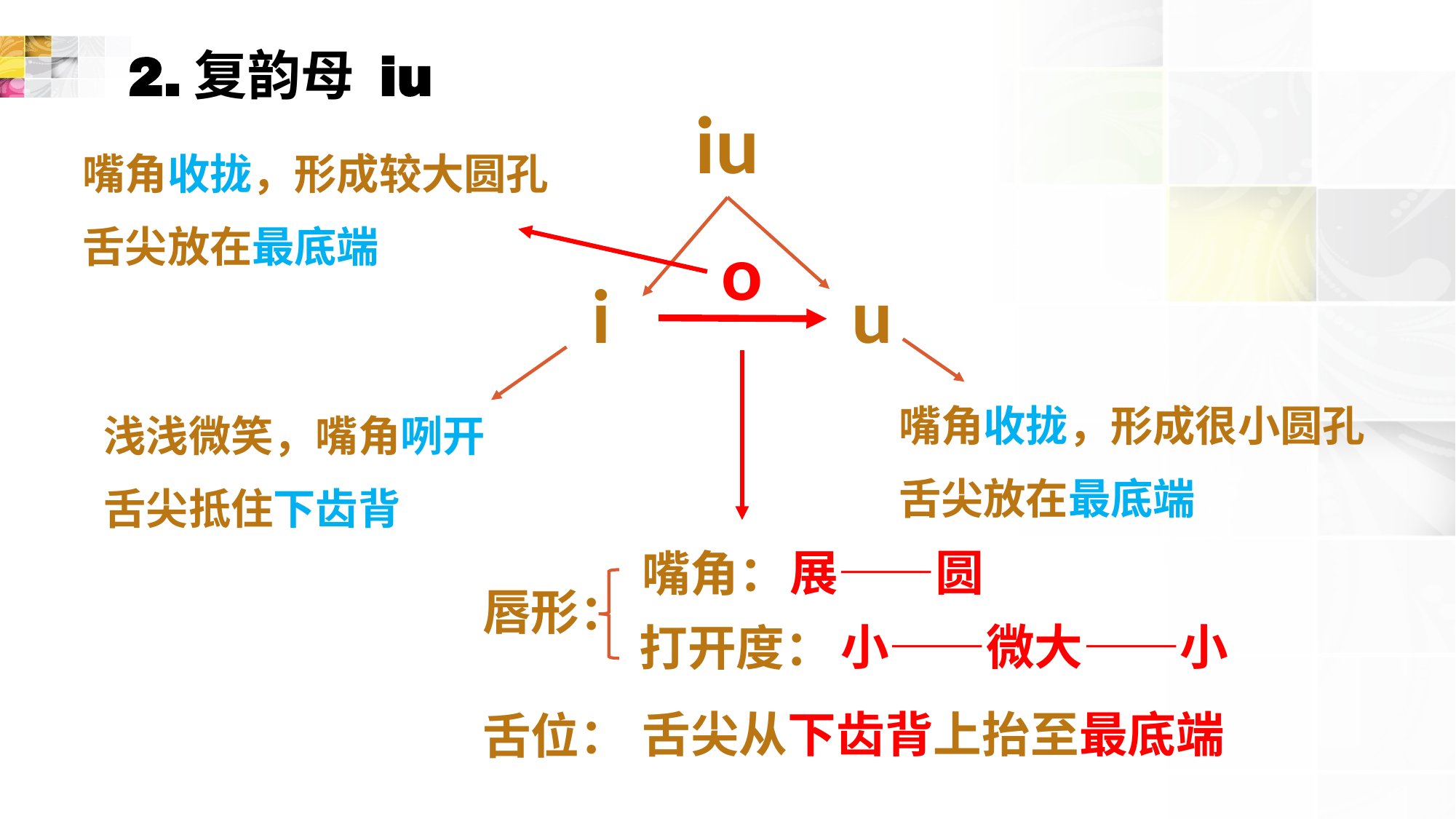

# 2.复韵母 iu
iu
嘴角收拢，形成较大圆孔
舌尖放在最底端
o
u
i
嘴角收拢，形成很小圆孔
舌尖放在最底端
浅浅微笑，嘴角咧开
舌尖抵住下齿背
展——圆
嘴角：

唇形：
小——微大——小
打开度：
舌尖从下齿背上抬至最底端
舌位：